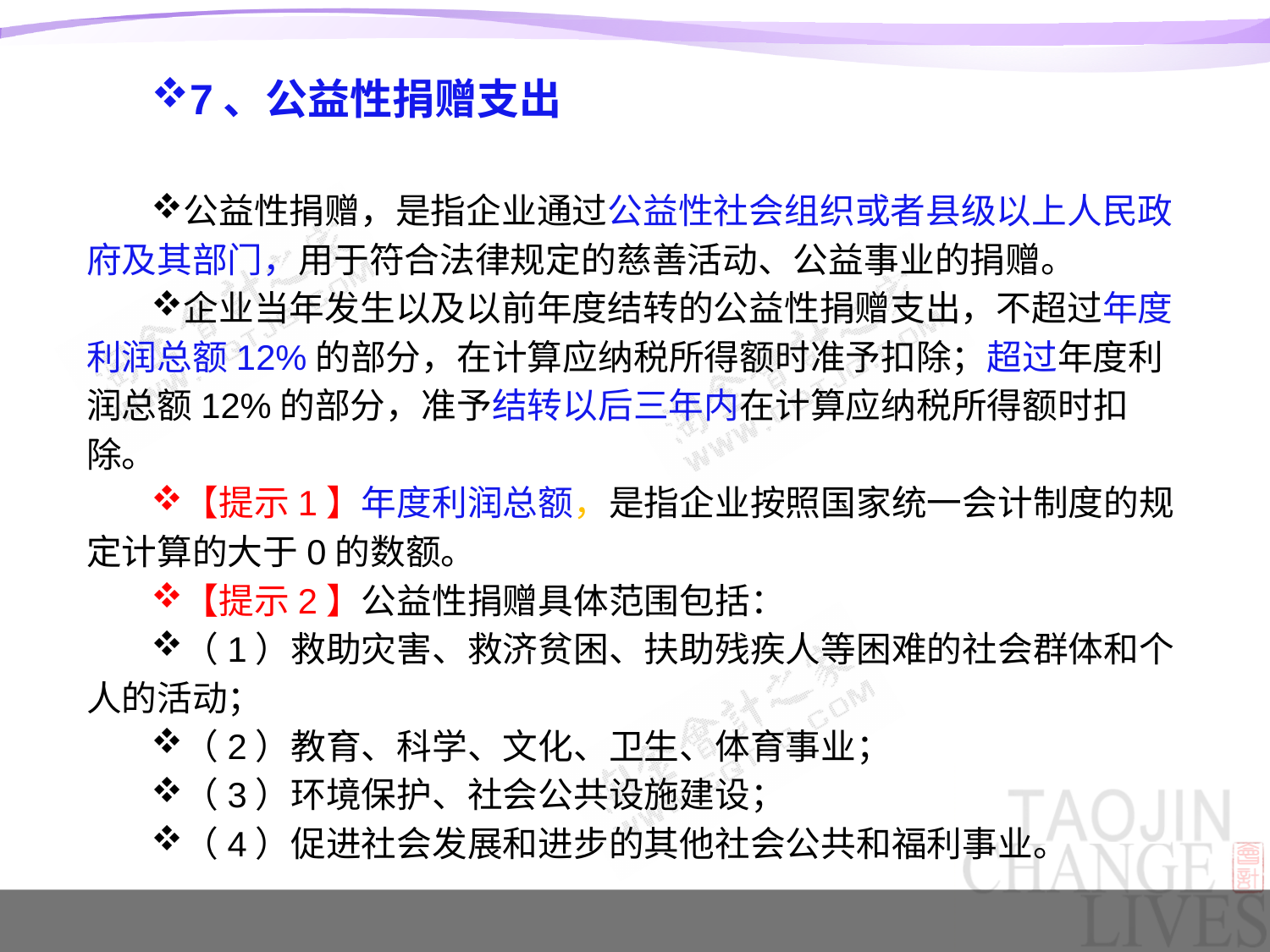

7、公益性捐赠支出

公益性捐赠，是指企业通过公益性社会组织或者县级以上人民政府及其部门，用于符合法律规定的慈善活动、公益事业的捐赠。
企业当年发生以及以前年度结转的公益性捐赠支出，不超过年度利润总额12%的部分，在计算应纳税所得额时准予扣除；超过年度利润总额12%的部分，准予结转以后三年内在计算应纳税所得额时扣除。
【提示1】年度利润总额，是指企业按照国家统一会计制度的规定计算的大于0的数额。
【提示2】公益性捐赠具体范围包括：
（1）救助灾害、救济贫困、扶助残疾人等困难的社会群体和个人的活动；
（2）教育、科学、文化、卫生、体育事业；
（3）环境保护、社会公共设施建设；
（4）促进社会发展和进步的其他社会公共和福利事业。